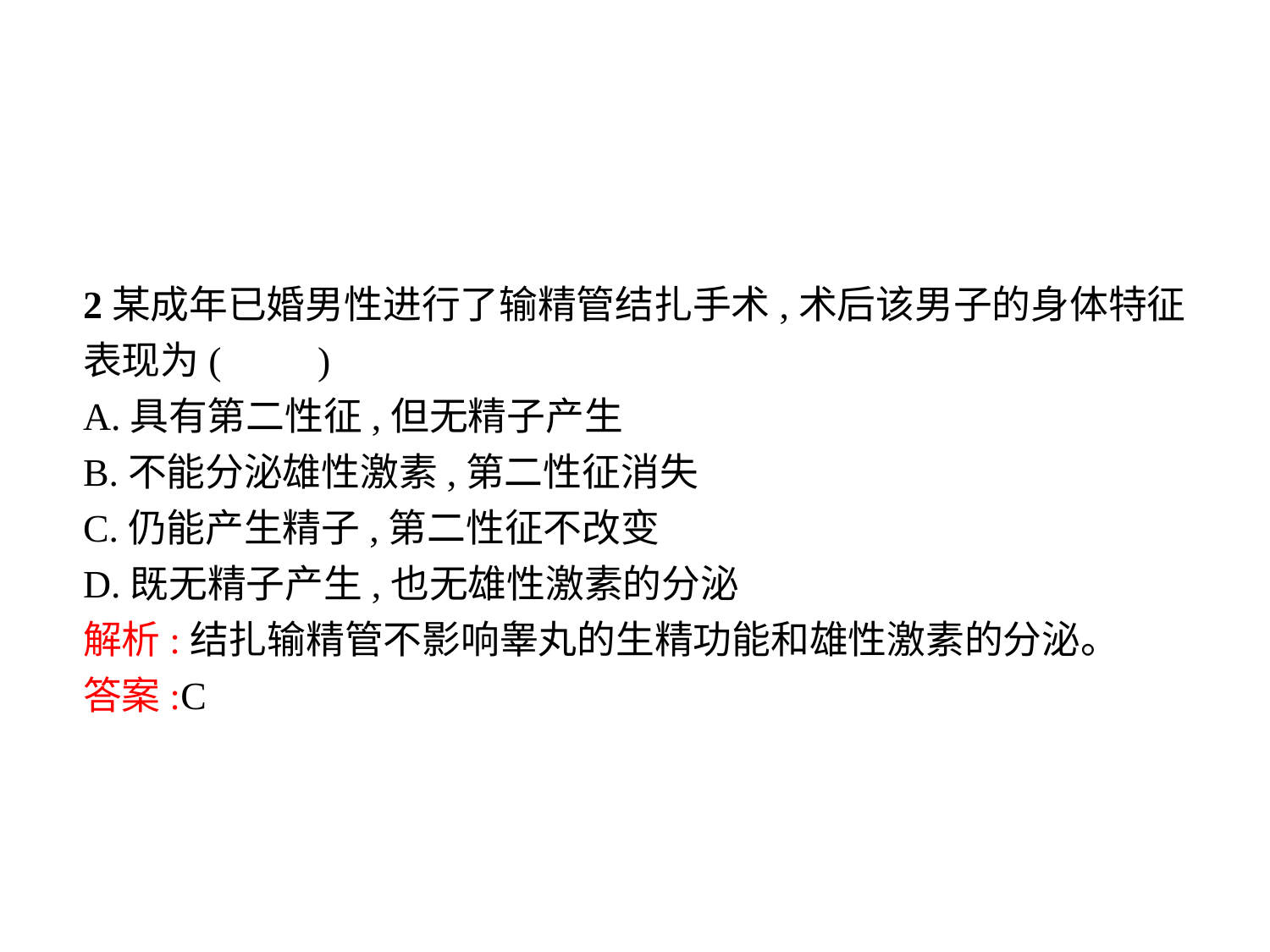

2某成年已婚男性进行了输精管结扎手术,术后该男子的身体特征表现为(　　)
A.具有第二性征,但无精子产生
B.不能分泌雄性激素,第二性征消失
C.仍能产生精子,第二性征不改变
D.既无精子产生,也无雄性激素的分泌
解析:结扎输精管不影响睾丸的生精功能和雄性激素的分泌。
答案:C